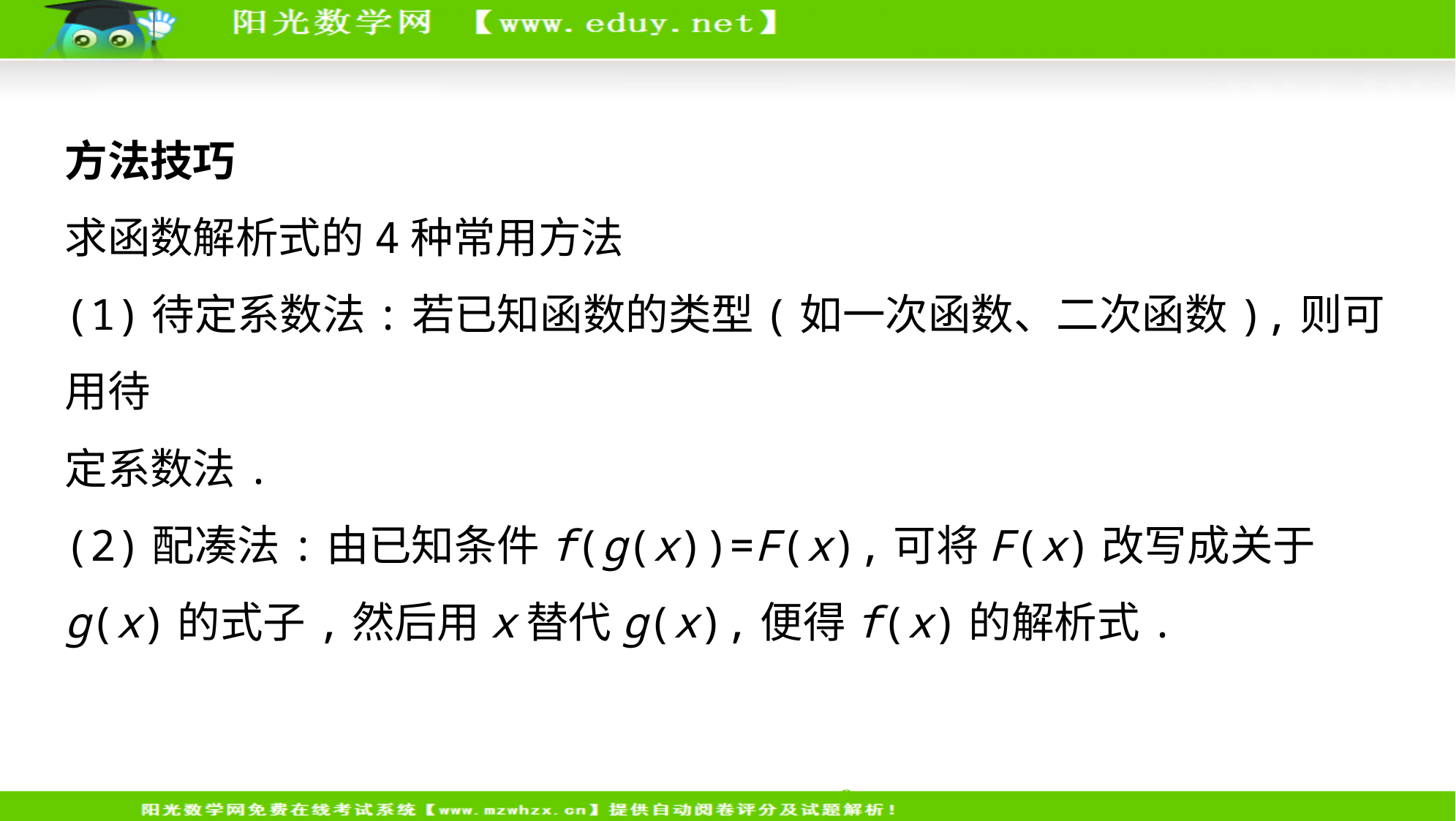

方法技巧
求函数解析式的4种常用方法
(1)待定系数法:若已知函数的类型(如一次函数、二次函数),则可用待
定系数法.
(2)配凑法:由已知条件f(g(x))=F(x),可将F(x)改写成关于g(x)的式子,然后用x替代g(x),便得f(x)的解析式.